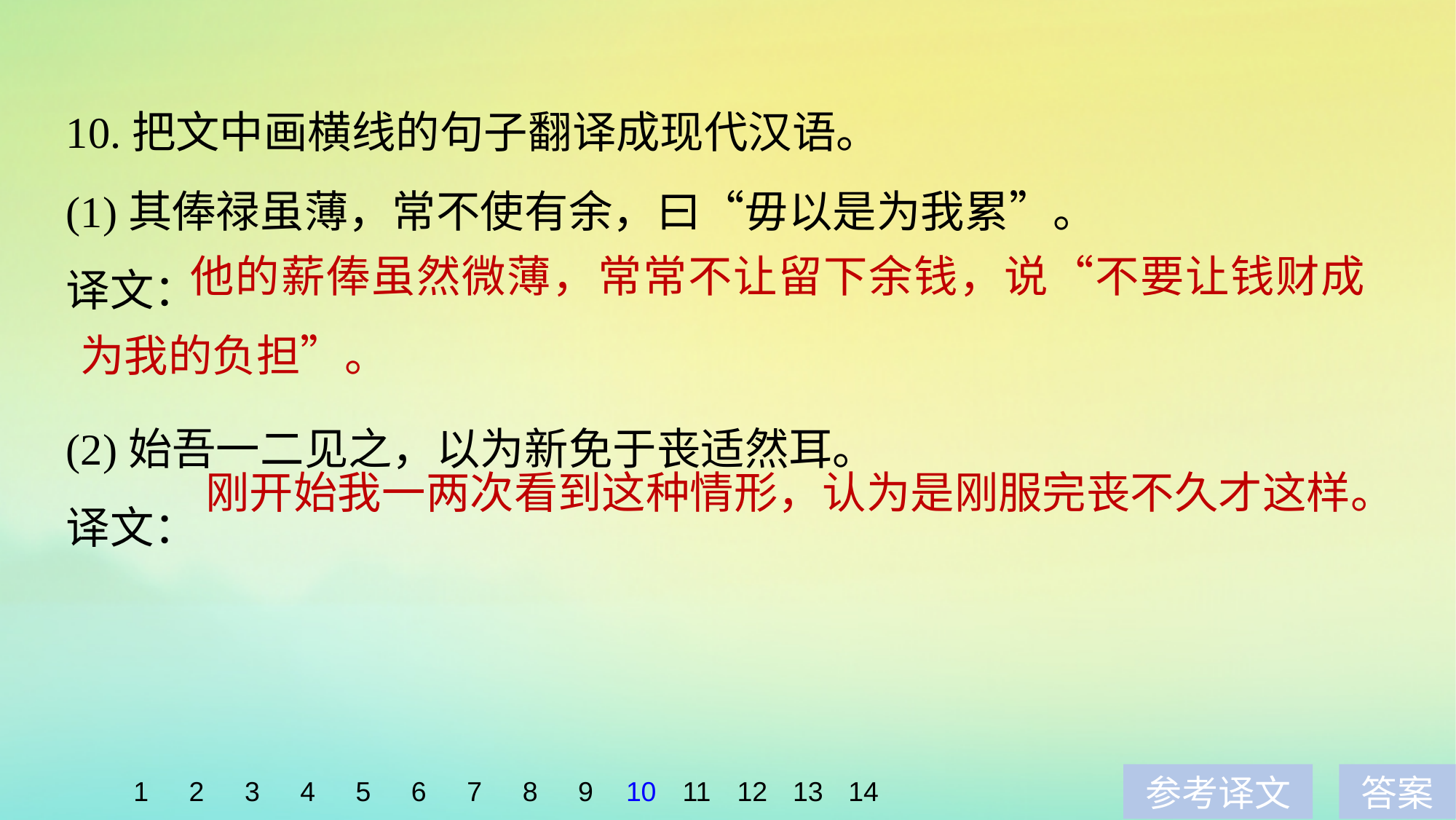

10.把文中画横线的句子翻译成现代汉语。
(1)其俸禄虽薄，常不使有余，曰“毋以是为我累”。
译文：
(2)始吾一二见之，以为新免于丧适然耳。
译文：
	他的薪俸虽然微薄，常常不让留下余钱，说“不要让钱财成为我的负担”。
刚开始我一两次看到这种情形，认为是刚服完丧不久才这样。
1
2
3
4
5
6
7
8
9
10
11
12
13
14
参考译文
答案